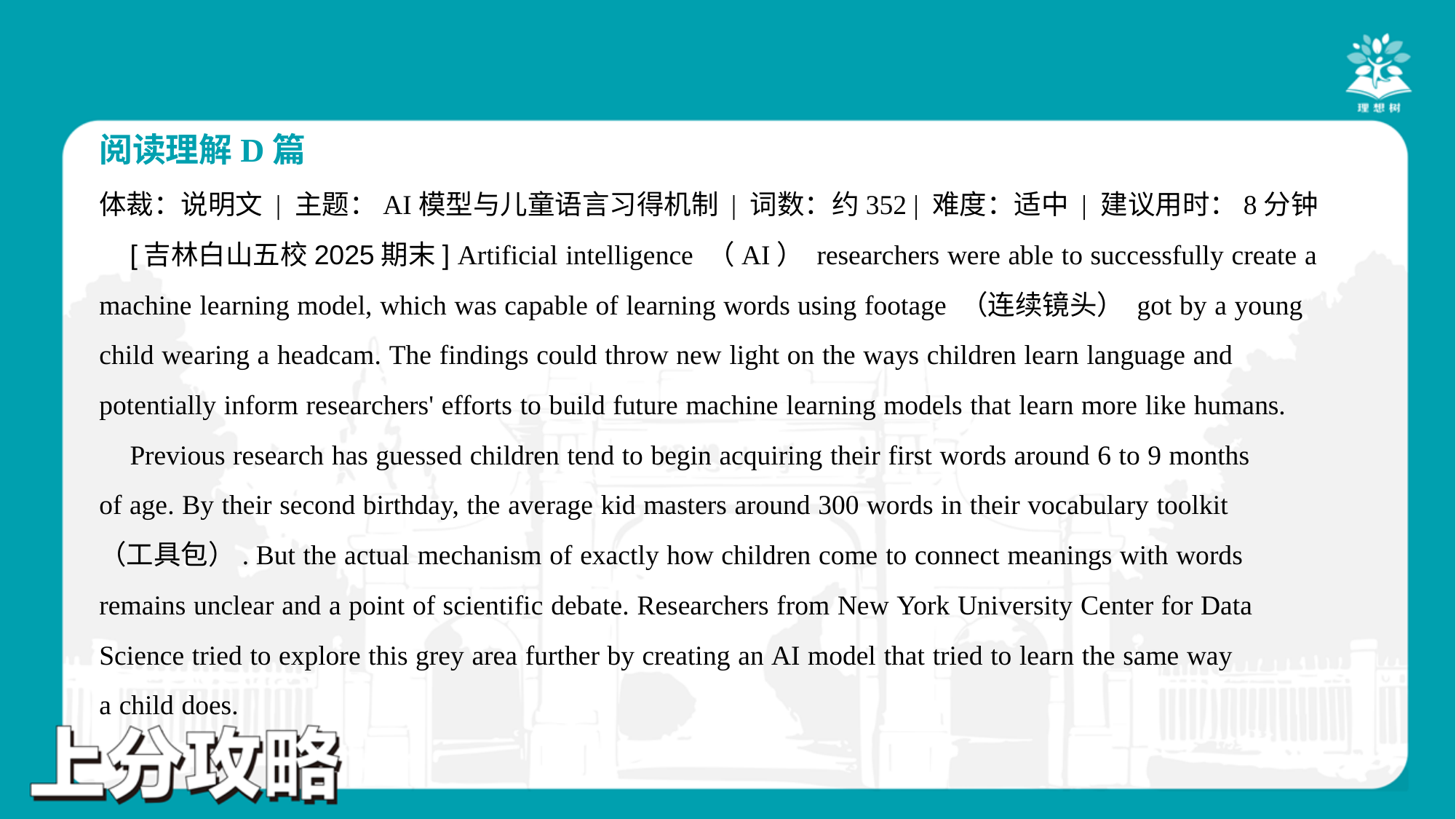

阅读理解D篇
体裁：说明文 | 主题：AI模型与儿童语言习得机制 | 词数：约352 | 难度：适中 | 建议用时：8分钟
    [吉林白山五校2025期末] Artificial intelligence （AI） researchers were able to successfully create a
machine learning model, which was capable of learning words using footage （连续镜头） got by a young
child wearing a headcam. The findings could throw new light on the ways children learn language and
potentially inform researchers' efforts to build future machine learning models that learn more like humans.
    Previous research has guessed children tend to begin acquiring their first words around 6 to 9 months
of age. By their second birthday, the average kid masters around 300 words in their vocabulary toolkit
（工具包）. But the actual mechanism of exactly how children come to connect meanings with words
remains unclear and a point of scientific debate. Researchers from New York University Center for Data
Science tried to explore this grey area further by creating an AI model that tried to learn the same way
a child does.